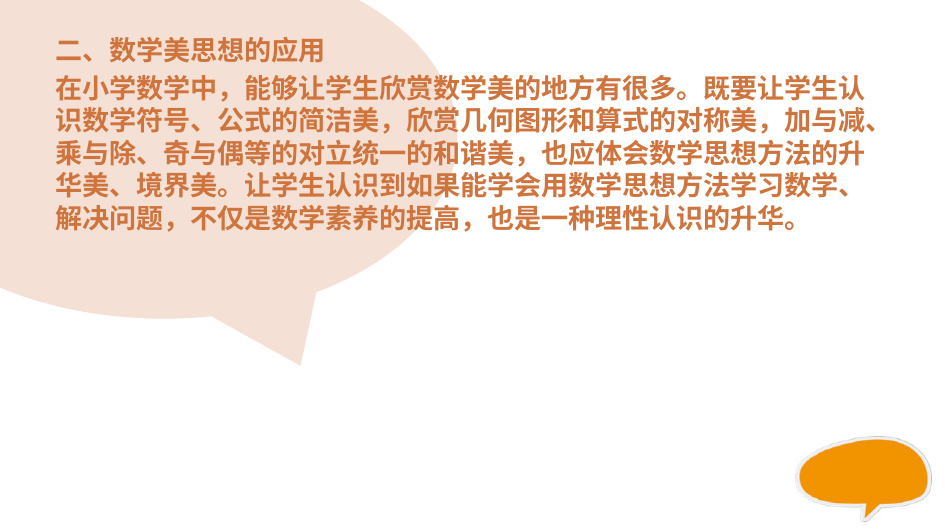

#
二、数学美思想的应用
在小学数学中，能够让学生欣赏数学美的地方有很多。既要让学生认识数学符号、公式的简洁美，欣赏几何图形和算式的对称美，加与减、乘与除、奇与偶等的对立统一的和谐美，也应体会数学思想方法的升华美、境界美。让学生认识到如果能学会用数学思想方法学习数学、解决问题，不仅是数学素养的提高，也是一种理性认识的升华。